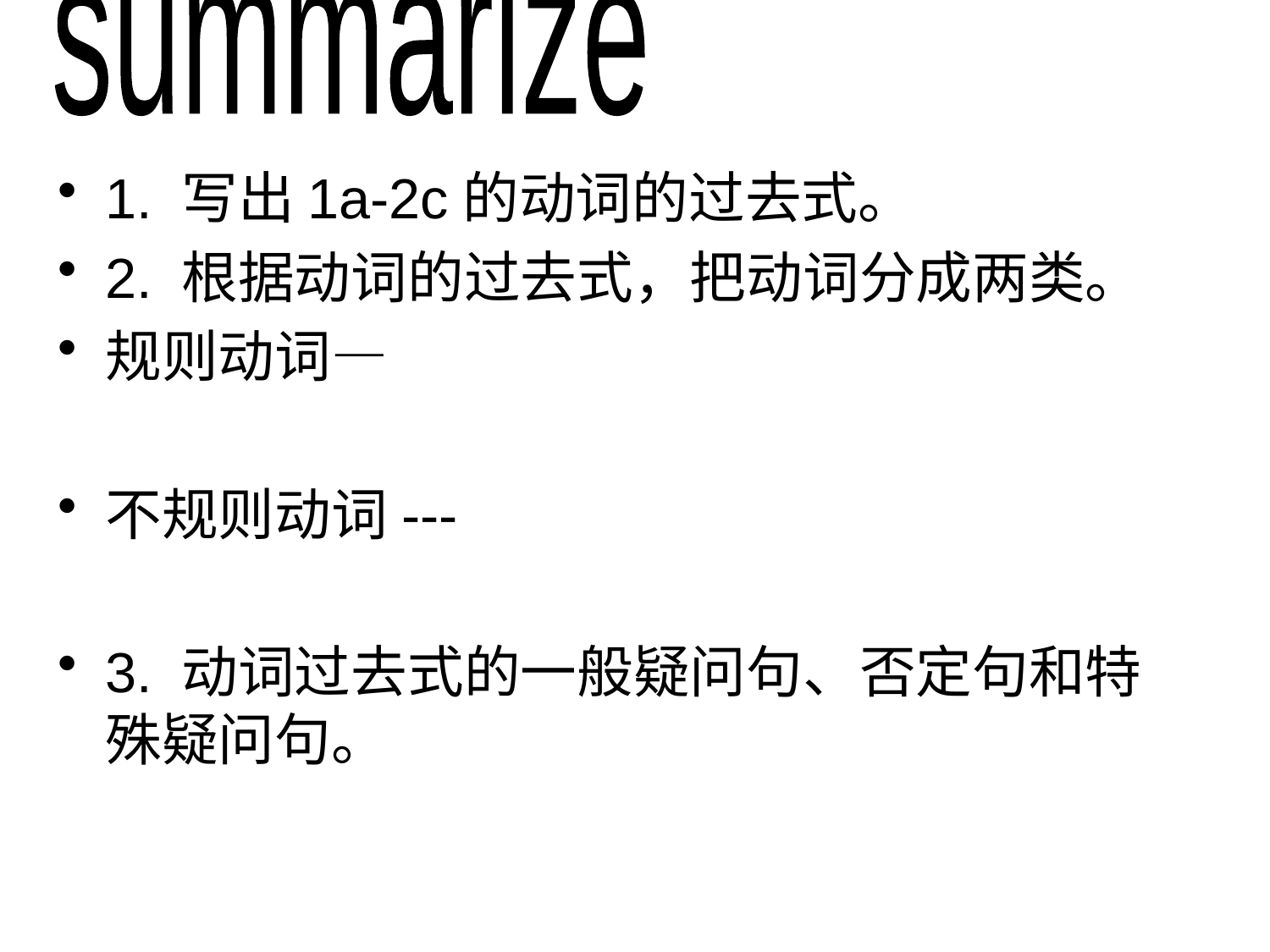

summarize
1. 写出1a-2c的动词的过去式。
2. 根据动词的过去式，把动词分成两类。
规则动词—

不规则动词---

3. 动词过去式的一般疑问句、否定句和特殊疑问句。